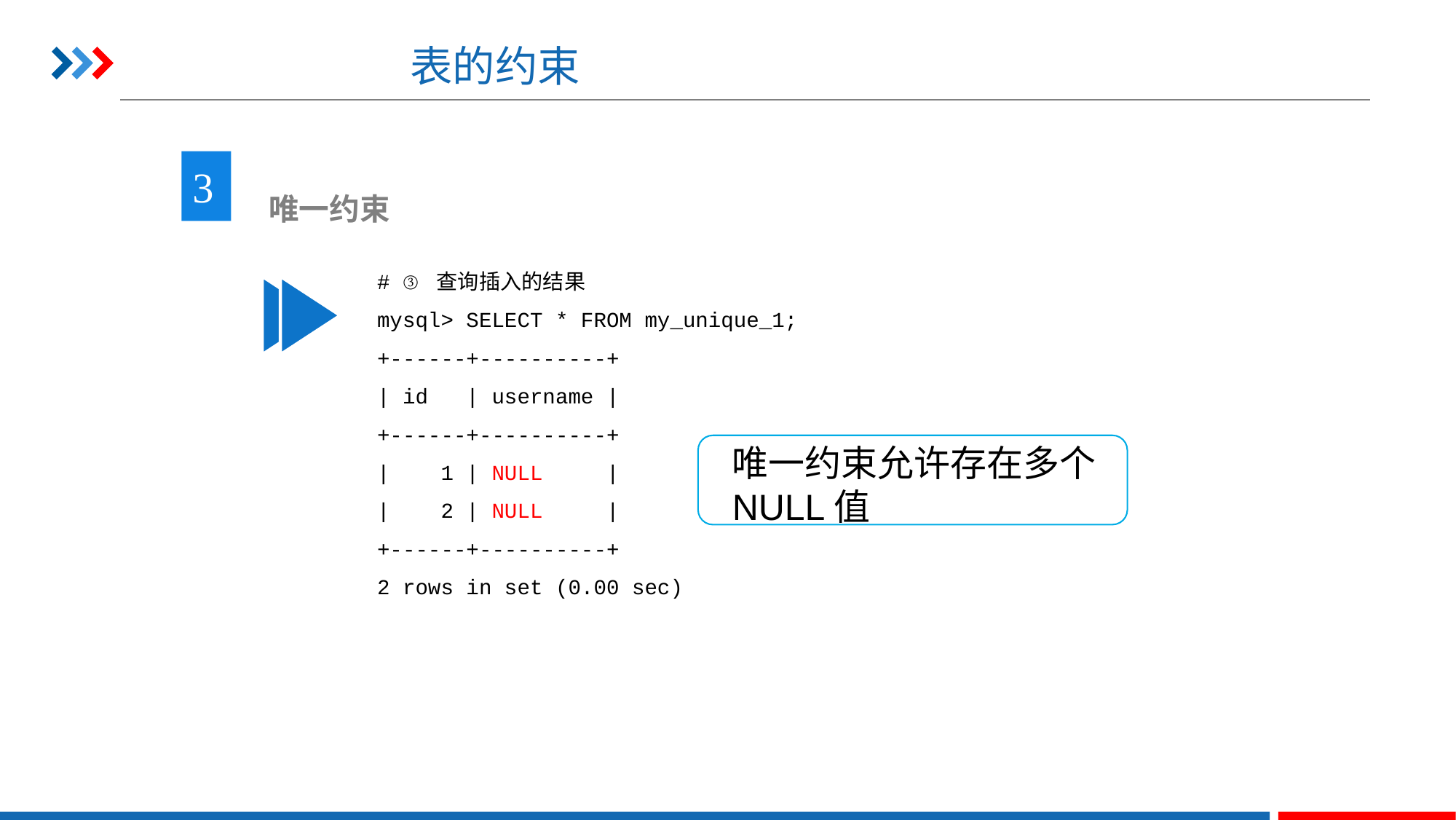

# 表的约束

3
  唯一约束
# ③ 查询插入的结果
mysql> SELECT * FROM my_unique_1;
+------+----------+
| id   | username |
+------+----------+
|    1 | NULL     |
|    2 | NULL     |
+------+----------+
2 rows in set (0.00 sec)

唯一约束允许存在多个NULL值